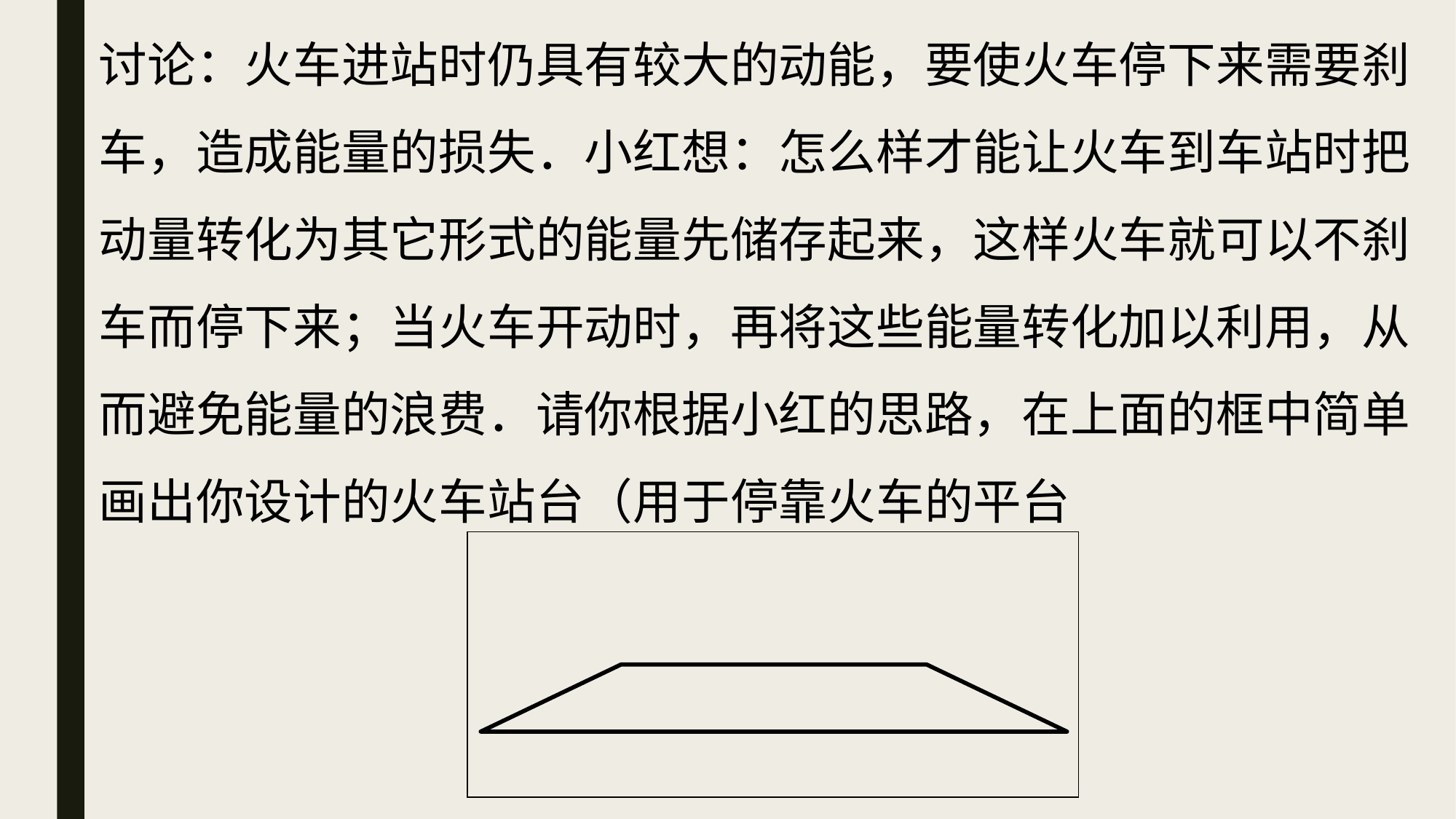

讨论：火车进站时仍具有较大的动能，要使火车停下来需要刹车，造成能量的损失．小红想：怎么样才能让火车到车站时把动量转化为其它形式的能量先储存起来，这样火车就可以不刹车而停下来；当火车开动时，再将这些能量转化加以利用，从而避免能量的浪费．请你根据小红的思路，在上面的框中简单画出你设计的火车站台（用于停靠火车的平台